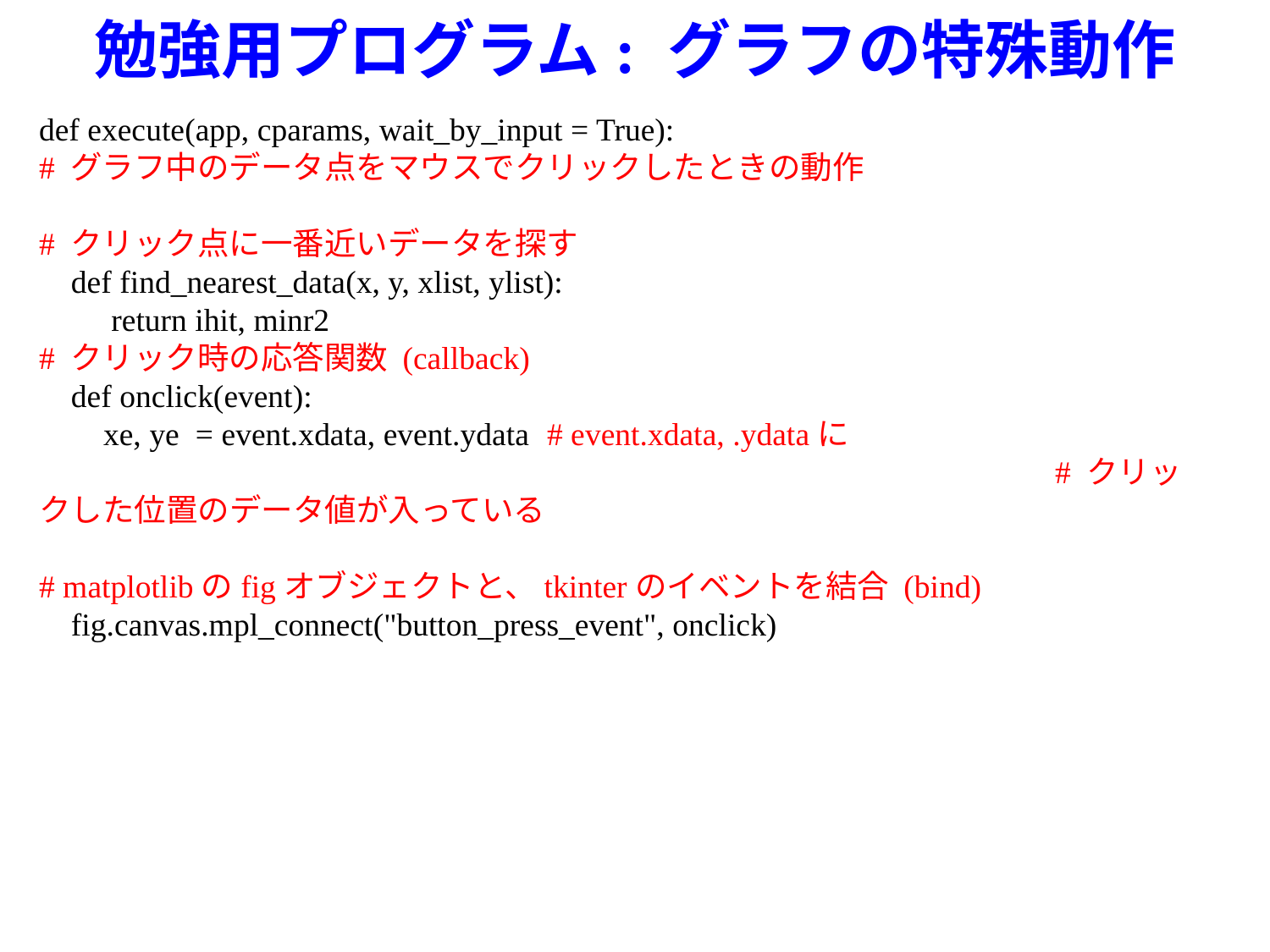

# 勉強用プログラム: グラフの特殊動作
def execute(app, cparams, wait_by_input = True):
# グラフ中のデータ点をマウスでクリックしたときの動作

# クリック点に一番近いデータを探す
    def find_nearest_data(x, y, xlist, ylist):
         return ihit, minr2
# クリック時の応答関数 (callback)
    def onclick(event):
        xe, ye  = event.xdata, event.ydata	# event.xdata, .ydataに
								# クリックした位置のデータ値が入っている

# matplotlibのfigオブジェクトと、tkinterのイベントを結合 (bind)
    fig.canvas.mpl_connect("button_press_event", onclick)